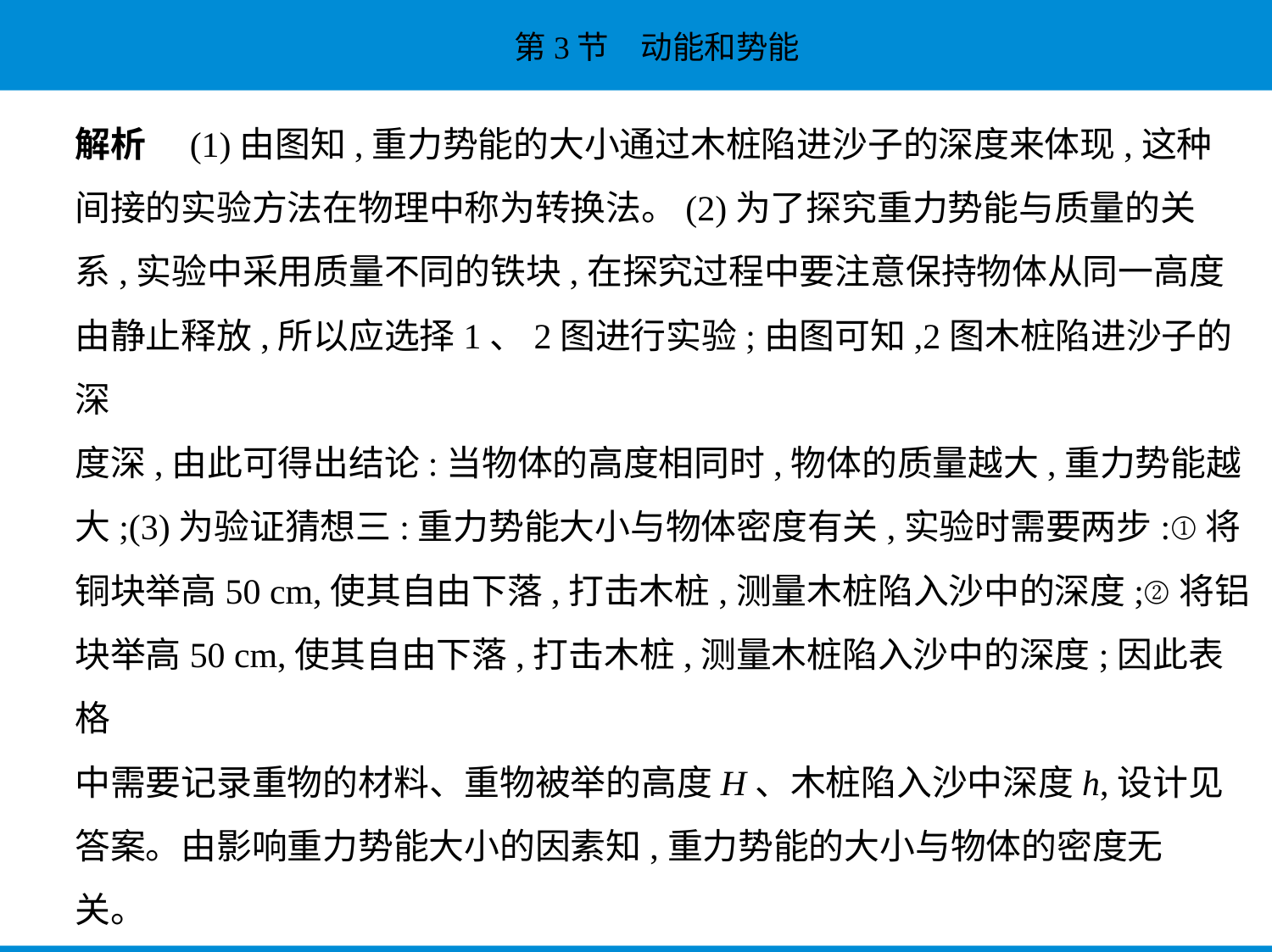

解析　(1)由图知,重力势能的大小通过木桩陷进沙子的深度来体现,这种
间接的实验方法在物理中称为转换法。(2)为了探究重力势能与质量的关
系,实验中采用质量不同的铁块,在探究过程中要注意保持物体从同一高度
由静止释放,所以应选择1、2图进行实验;由图可知,2图木桩陷进沙子的深
度深,由此可得出结论:当物体的高度相同时,物体的质量越大,重力势能越
大;(3)为验证猜想三:重力势能大小与物体密度有关,实验时需要两步:①将
铜块举高50 cm,使其自由下落,打击木桩,测量木桩陷入沙中的深度;②将铝
块举高50 cm,使其自由下落,打击木桩,测量木桩陷入沙中的深度;因此表格
中需要记录重物的材料、重物被举的高度H、木桩陷入沙中深度h,设计见
答案。由影响重力势能大小的因素知,重力势能的大小与物体的密度无
关。